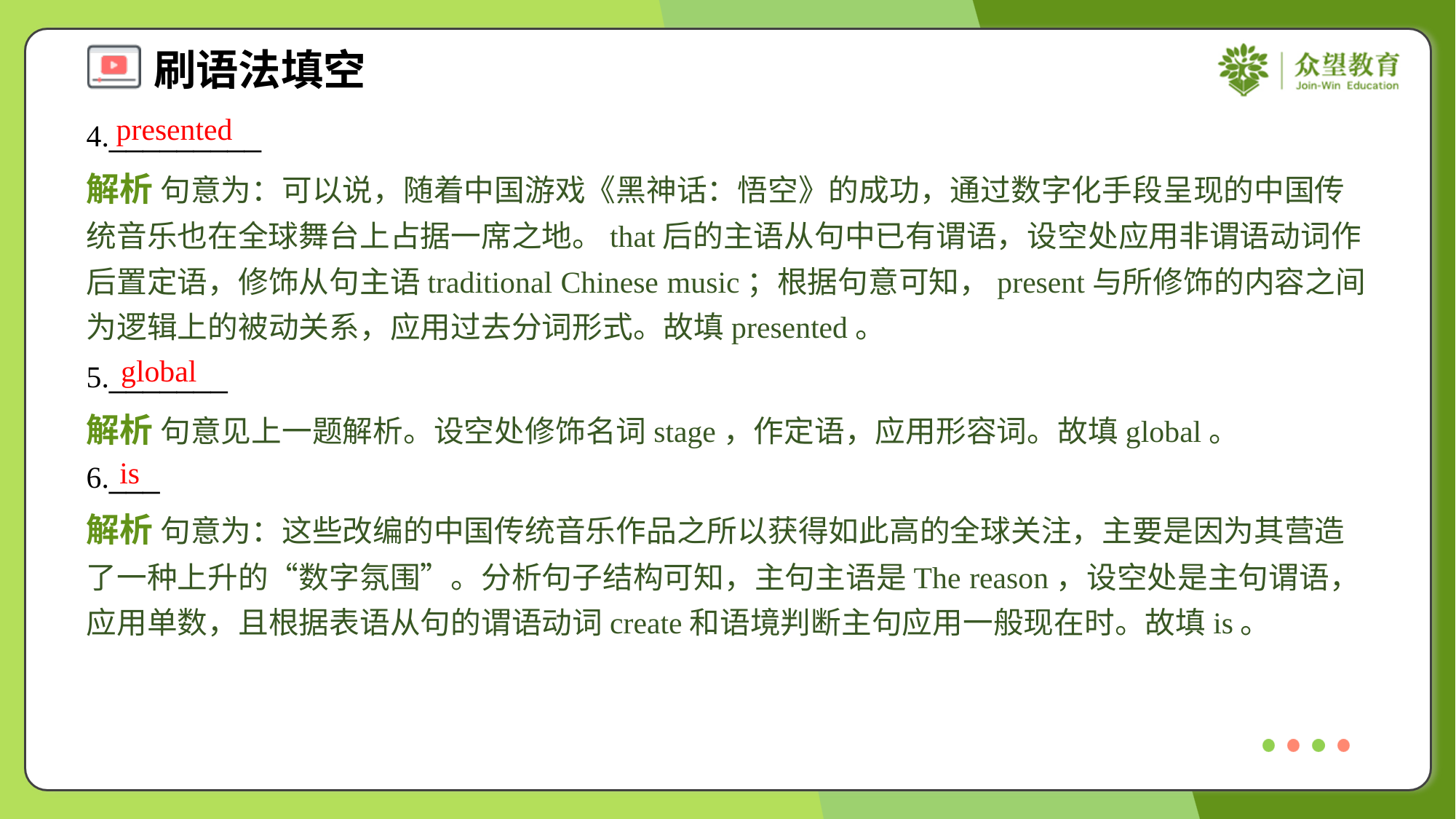

presented
4._________
解析 句意为：可以说，随着中国游戏《黑神话：悟空》的成功，通过数字化手段呈现的中国传统音乐也在全球舞台上占据一席之地。that后的主语从句中已有谓语，设空处应用非谓语动词作后置定语，修饰从句主语traditional Chinese music；根据句意可知，present与所修饰的内容之间为逻辑上的被动关系，应用过去分词形式。故填presented。
global
5._______
解析 句意见上一题解析。设空处修饰名词stage，作定语，应用形容词。故填global。
is
6.___
解析 句意为：这些改编的中国传统音乐作品之所以获得如此高的全球关注，主要是因为其营造了一种上升的“数字氛围”。分析句子结构可知，主句主语是The reason，设空处是主句谓语，应用单数，且根据表语从句的谓语动词create和语境判断主句应用一般现在时。故填is。